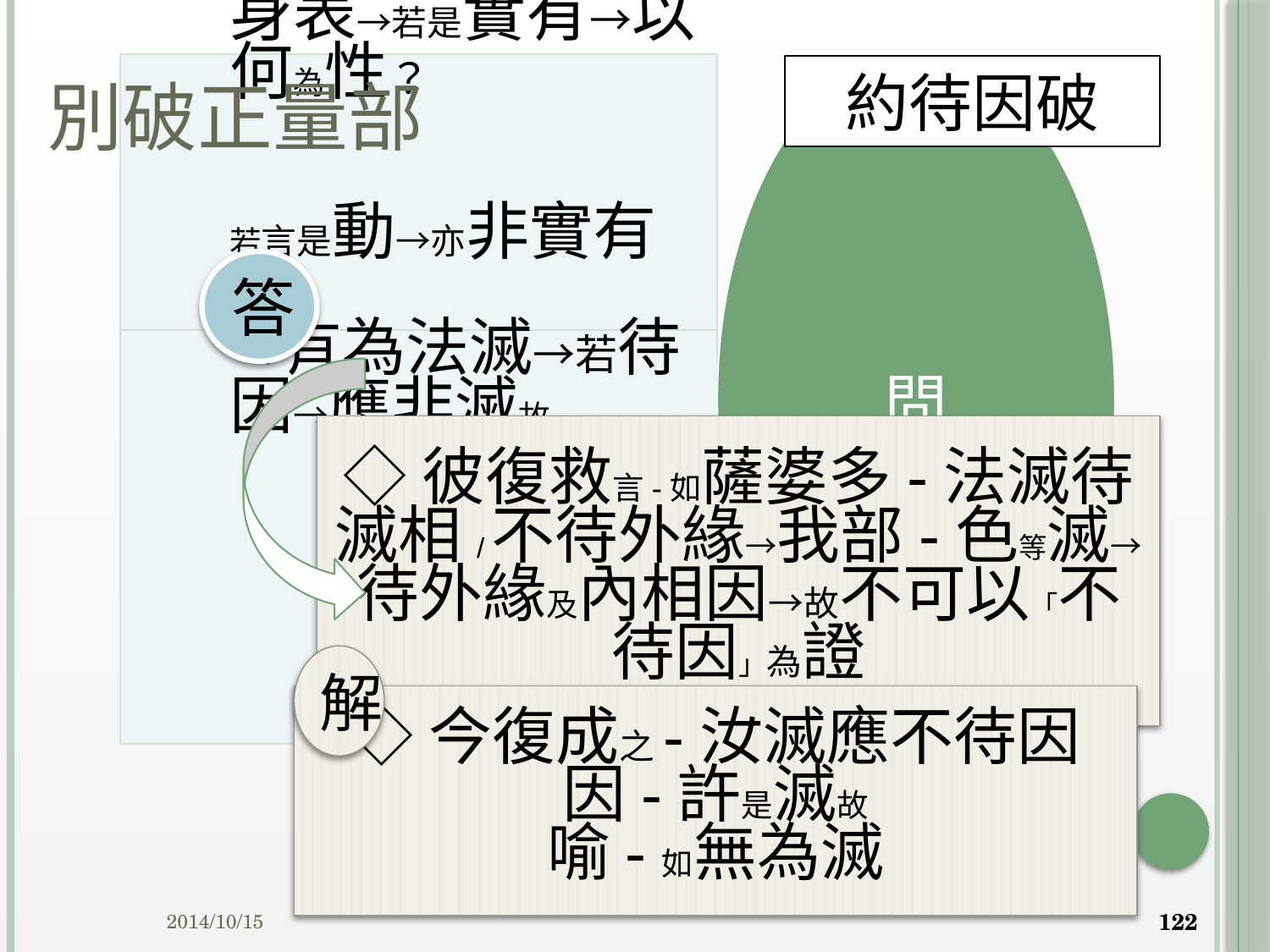

# 別破正量部
問
身表→若是實有→以何為性？
約待因破
答

◇彼復救言-如薩婆多-法滅待滅相/不待外緣→我部-色等滅→待外緣及內相因→故不可以「不待因」為證
解
◇今復成之-汝滅應不待因
因-許是滅故
喻-如無為滅
2014/10/15
122